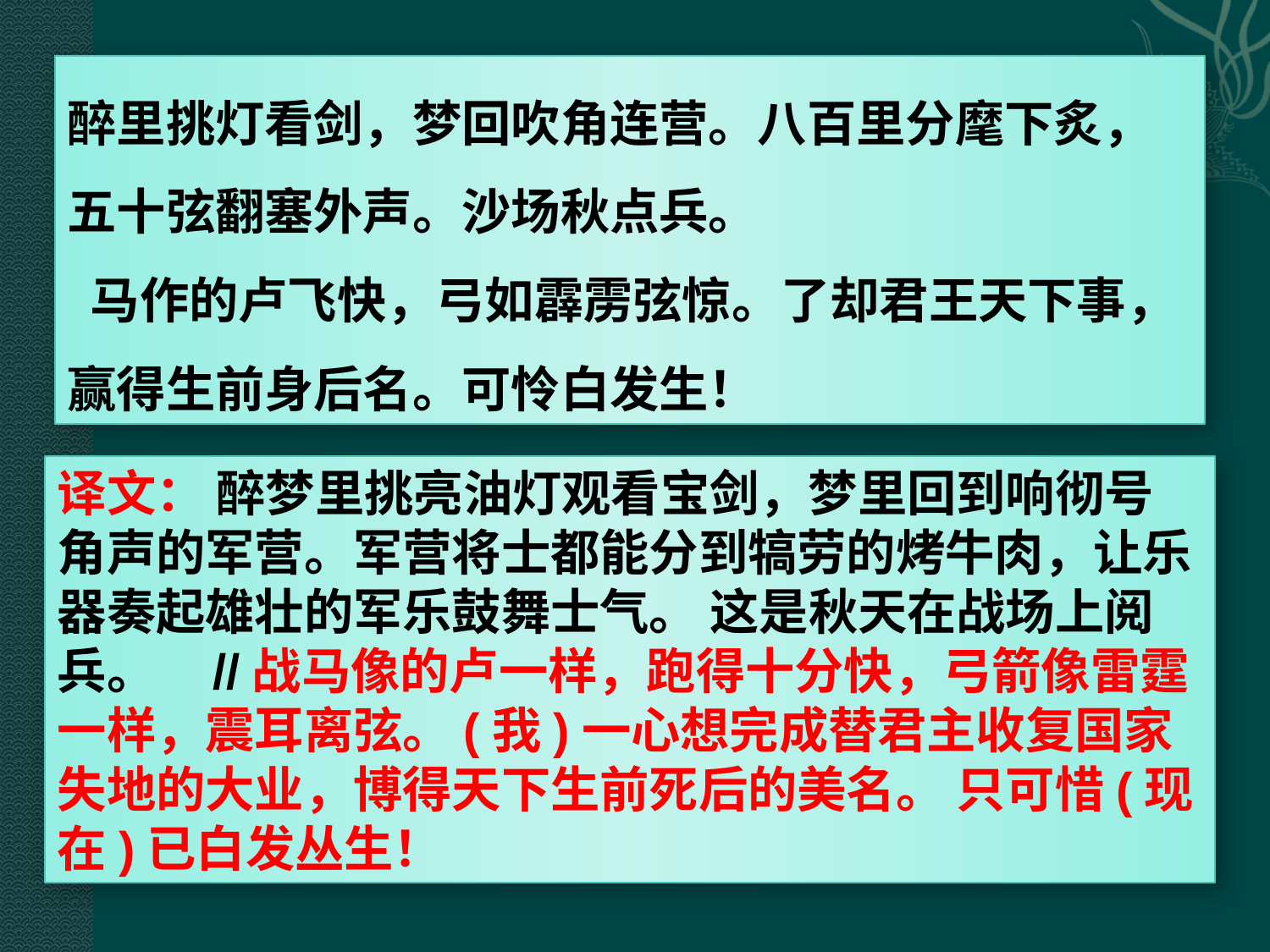

醉里挑灯看剑，梦回吹角连营。八百里分麾下炙，五十弦翻塞外声。沙场秋点兵。
 马作的卢飞快，弓如霹雳弦惊。了却君王天下事，赢得生前身后名。可怜白发生！
译文： 醉梦里挑亮油灯观看宝剑，梦里回到响彻号角声的军营。军营将士都能分到犒劳的烤牛肉，让乐器奏起雄壮的军乐鼓舞士气。 这是秋天在战场上阅兵。    //战马像的卢一样，跑得十分快，弓箭像雷霆一样，震耳离弦。(我)一心想完成替君主收复国家失地的大业，博得天下生前死后的美名。 只可惜(现在)已白发丛生！